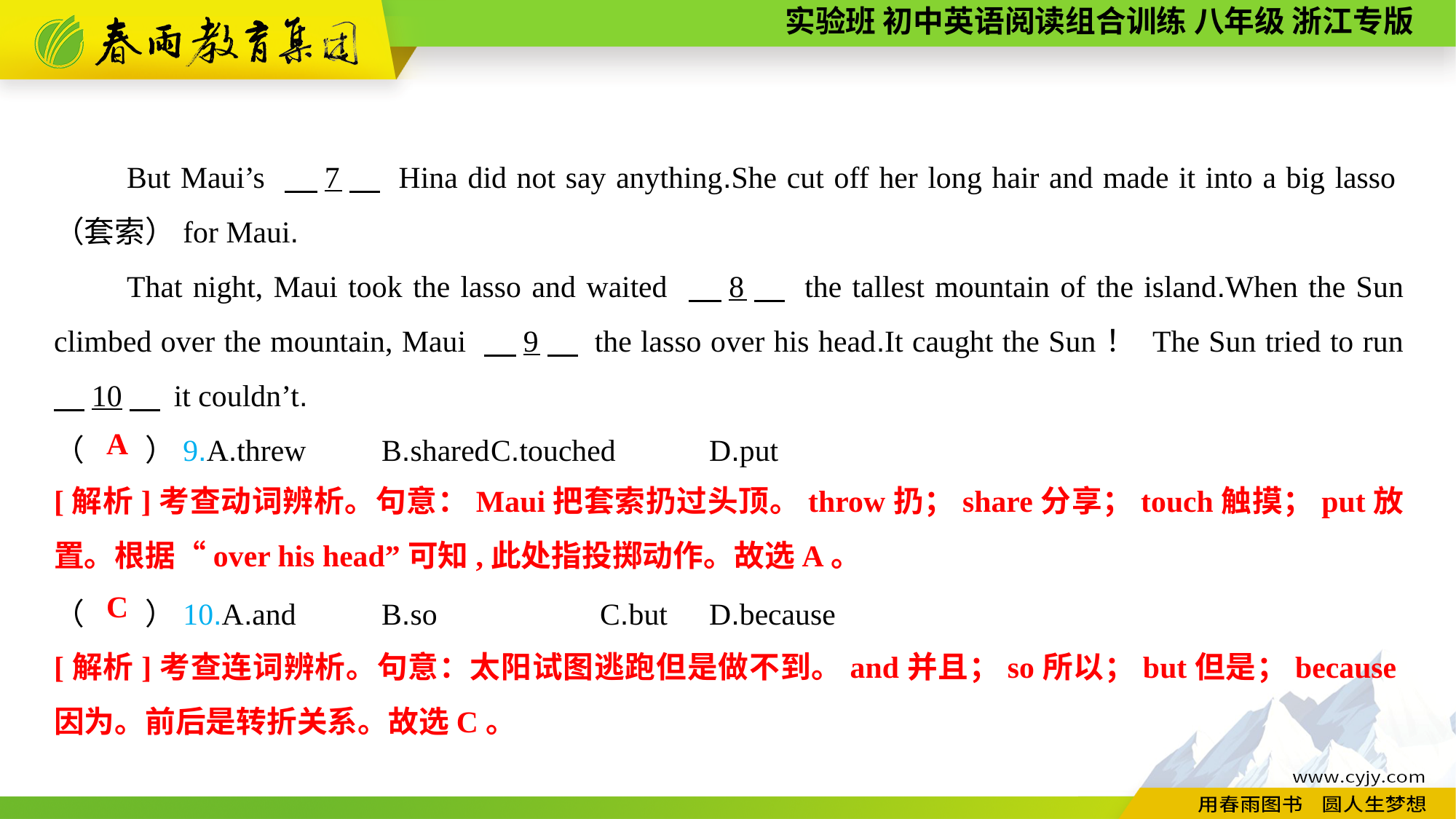

But Maui’s 　7　 Hina did not say anything.She cut off her long hair and made it into a big lasso（套索）for Maui.
That night, Maui took the lasso and waited 　8　 the tallest mountain of the island.When the Sun climbed over the mountain, Maui 　9　 the lasso over his head.It caught the Sun！ The Sun tried to run 　10　 it couldn’t.
（　　）9.A.threw	B.shared	C.touched	D.put

（　　）10.A.and	B.so		C.but	D.because
A
[解析]考查动词辨析。句意：Maui把套索扔过头顶。throw扔；share分享；touch触摸；put放置。根据“over his head”可知,此处指投掷动作。故选A。
C
[解析]考查连词辨析。句意：太阳试图逃跑但是做不到。and并且；so所以；but但是；because因为。前后是转折关系。故选C。